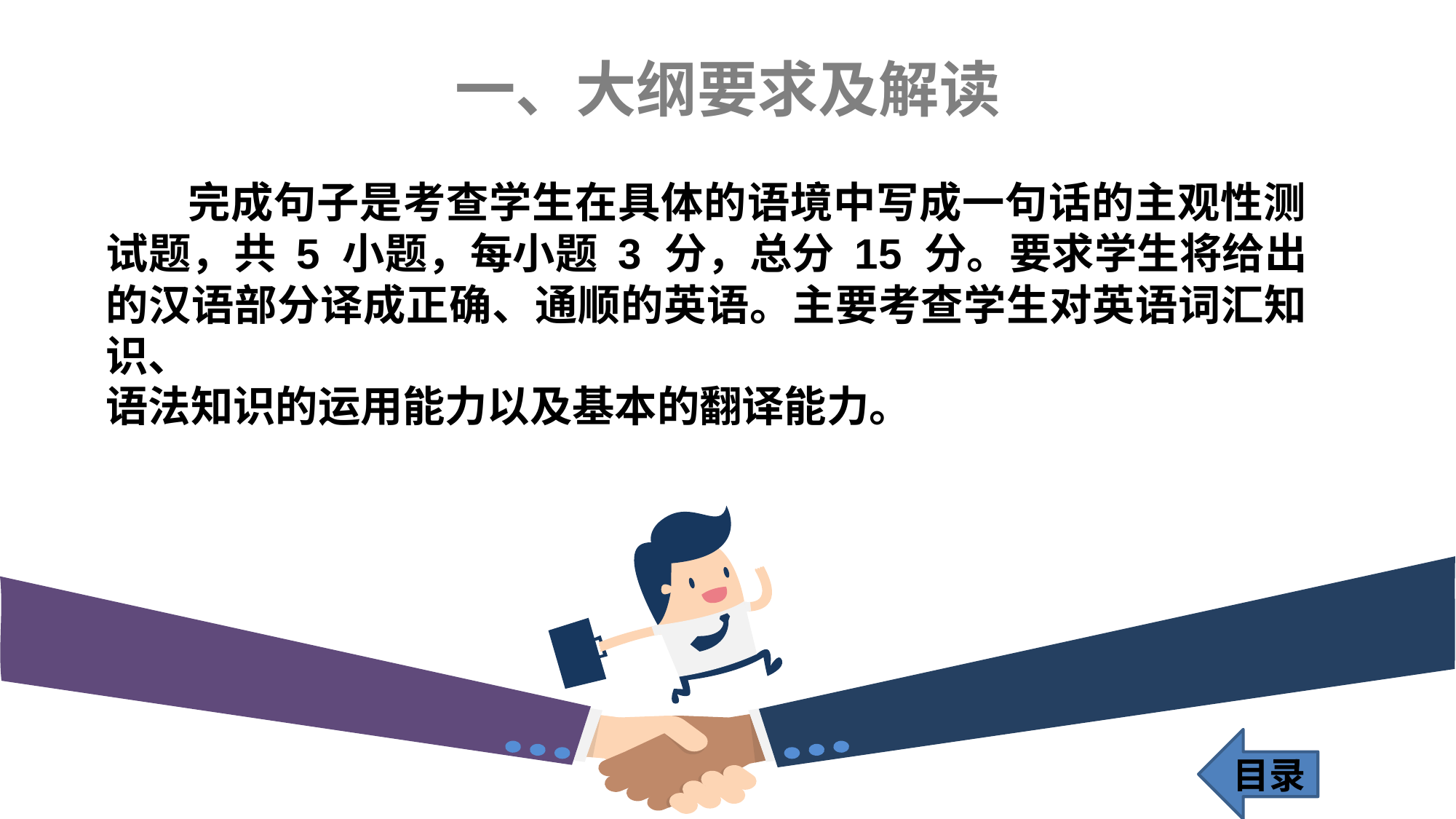

一、大纲要求及解读
       完成句子是考查学生在具体的语境中写成一句话的主观性测试题，共 5 小题，每小题 3 分，总分 15 分。要求学生将给出的汉语部分译成正确、通顺的英语。主要考查学生对英语词汇知识、
语法知识的运用能力以及基本的翻译能力。

目录